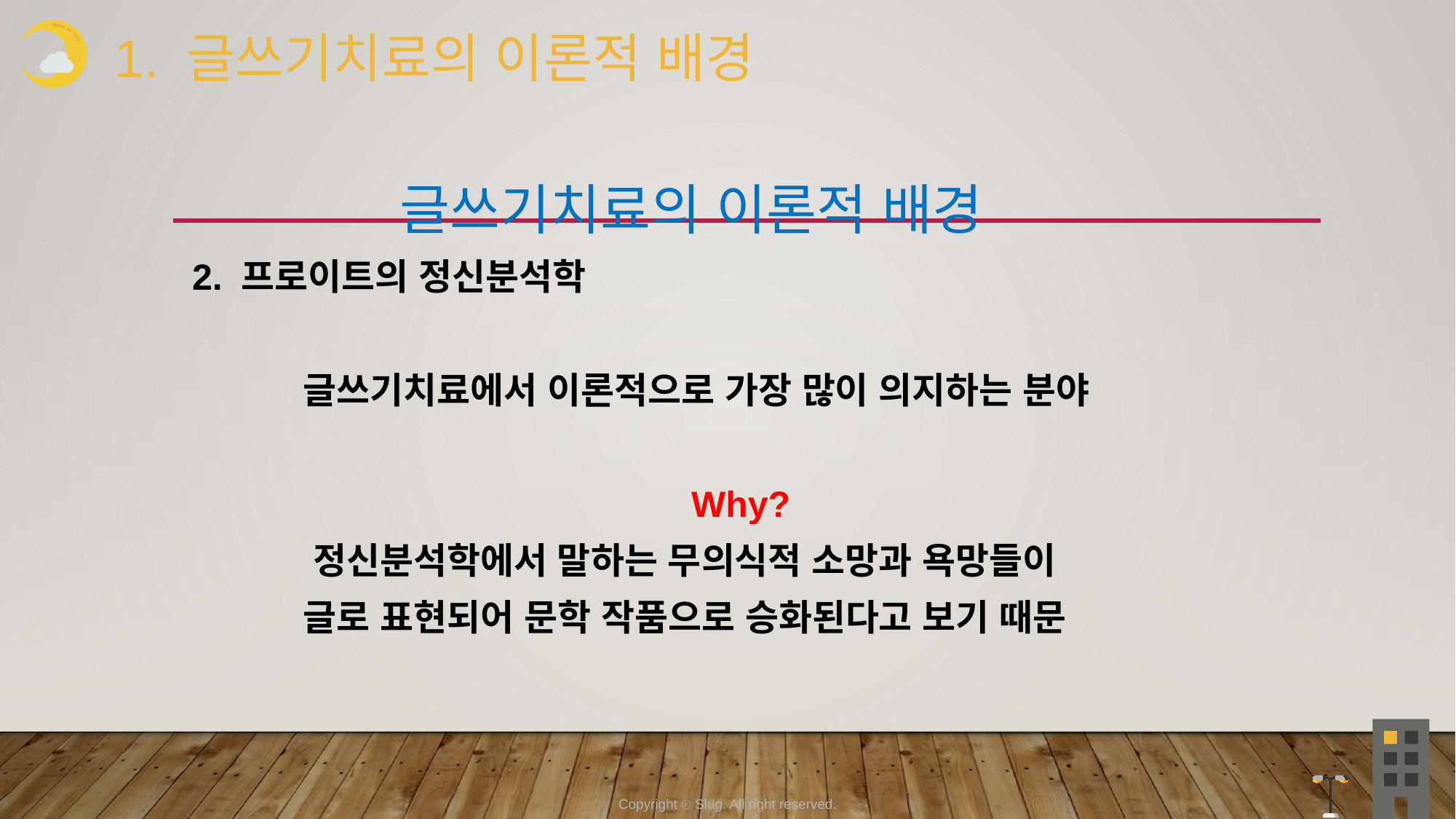

1. 글쓰기치료의 이론적 배경

                글쓰기치료의 이론적 배경
2. 프로이트의 정신분석학

          글쓰기치료에서 이론적으로 가장 많이 의지하는 분야

                                                 Why?
           정신분석학에서 말하는 무의식적 소망과 욕망들이
          글로 표현되어 문학 작품으로 승화된다고 보기 때문

Copyright ⓒ Slug. All right reserved.